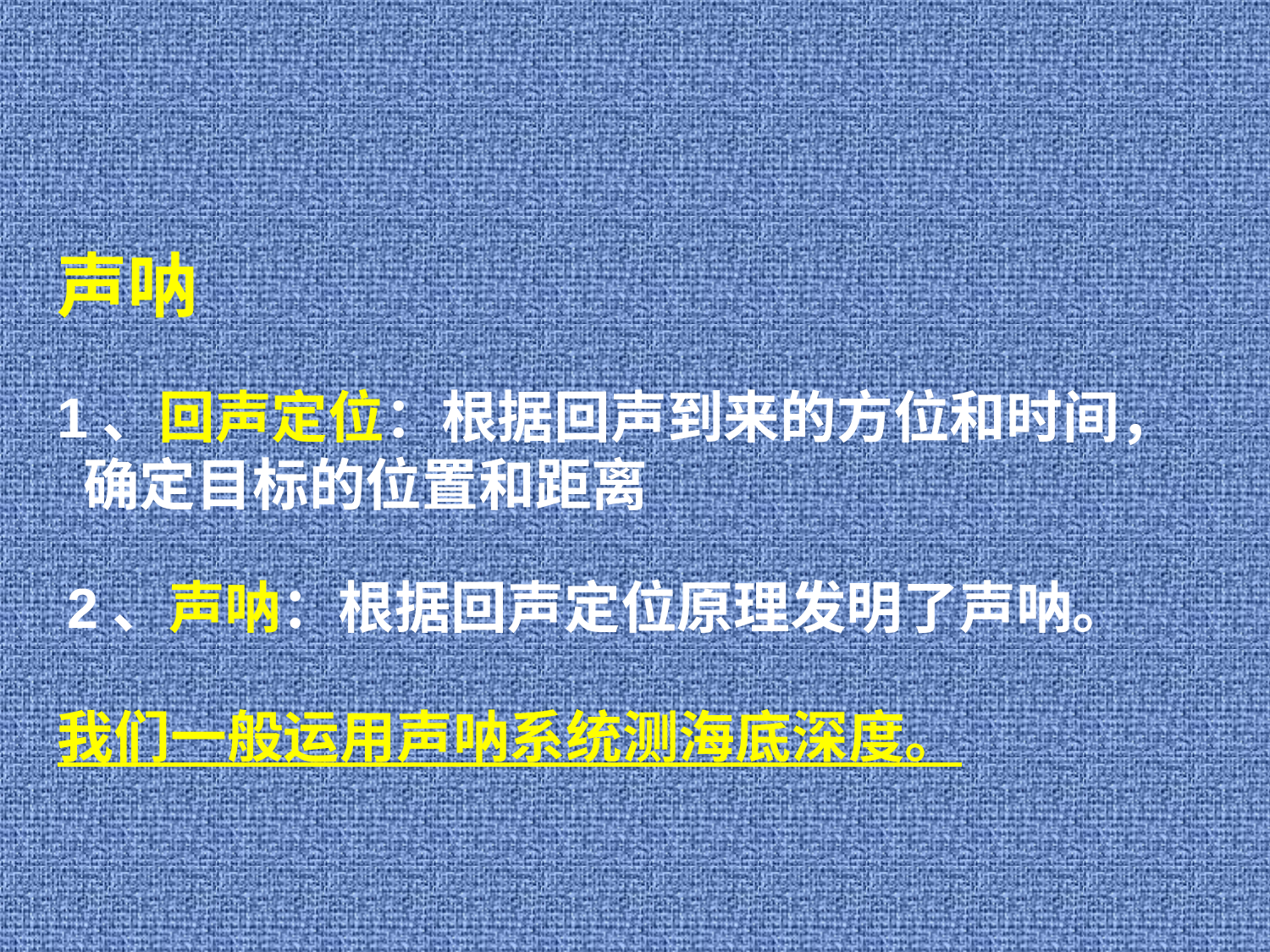

声呐
1、回声定位：根据回声到来的方位和时间，   确定目标的位置和距离
2、声呐：根据回声定位原理发明了声呐。
我们一般运用声呐系统测海底深度。